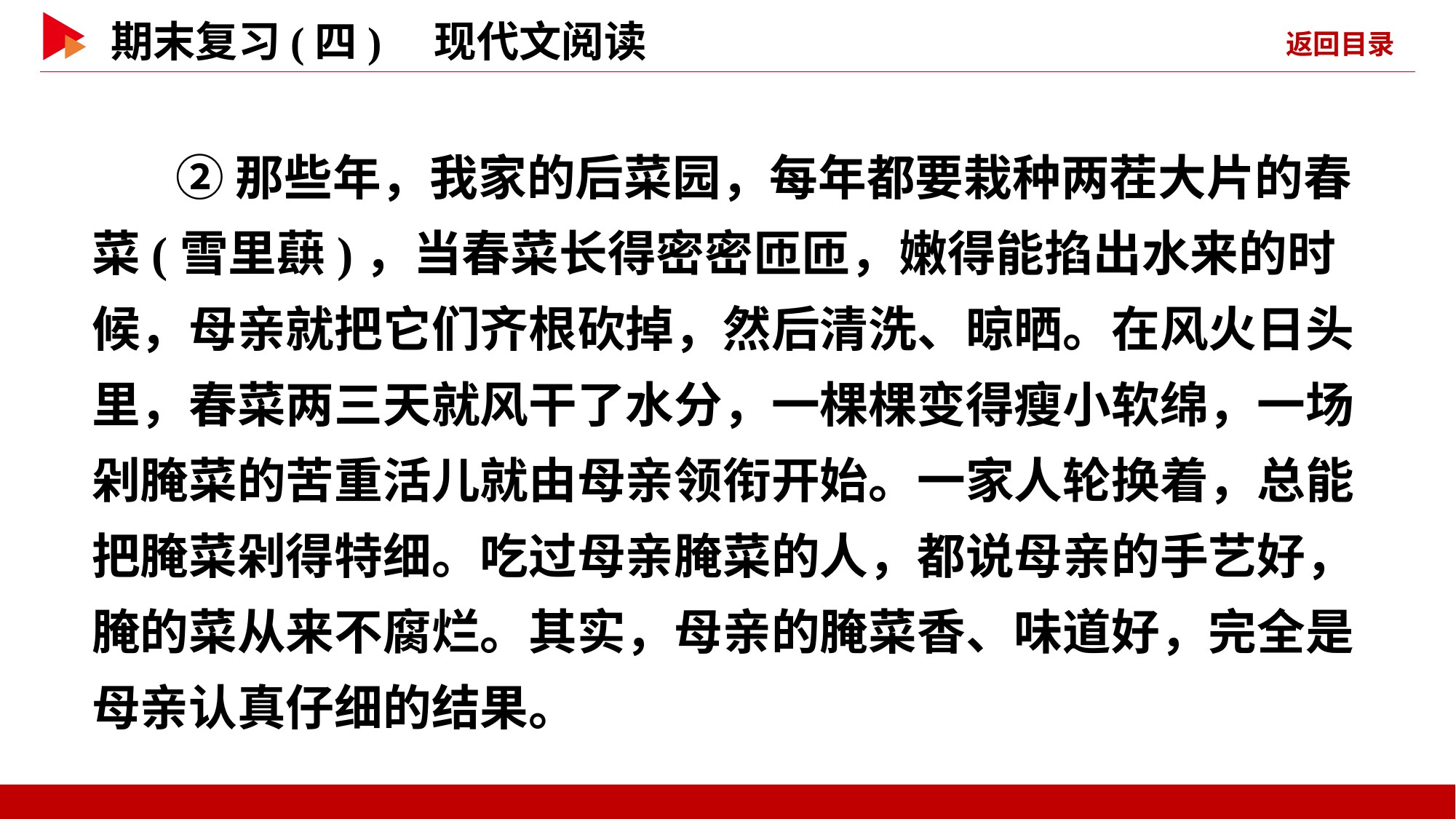

②那些年，我家的后菜园，每年都要栽种两茬大片的春菜(雪里蕻)，当春菜长得密密匝匝，嫩得能掐出水来的时候，母亲就把它们齐根砍掉，然后清洗、晾晒。在风火日头里，春菜两三天就风干了水分，一棵棵变得瘦小软绵，一场剁腌菜的苦重活儿就由母亲领衔开始。一家人轮换着，总能把腌菜剁得特细。吃过母亲腌菜的人，都说母亲的手艺好，腌的菜从来不腐烂。其实，母亲的腌菜香、味道好，完全是母亲认真仔细的结果。